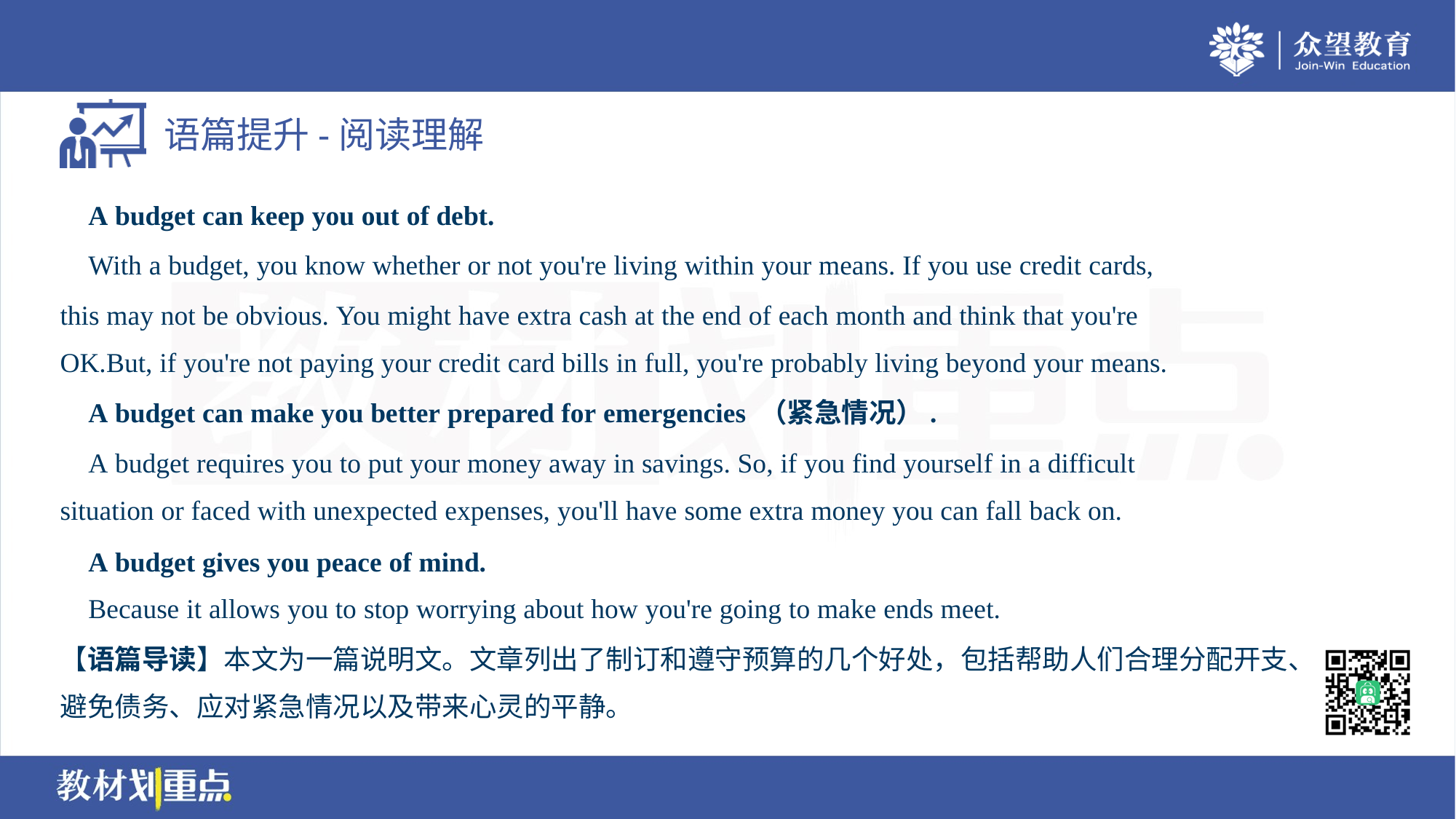

A budget can keep you out of debt.
    With a budget, you know whether or not you're living within your means. If you use credit cards,
this may not be obvious. You might have extra cash at the end of each month and think that you're
OK.But, if you're not paying your credit card bills in full, you're probably living beyond your means.
    A budget can make you better prepared for emergencies （紧急情况）.
    A budget requires you to put your money away in savings. So, if you find yourself in a difficult
situation or faced with unexpected expenses, you'll have some extra money you can fall back on.
    A budget gives you peace of mind.
    Because it allows you to stop worrying about how you're going to make ends meet.
【语篇导读】本文为一篇说明文。文章列出了制订和遵守预算的几个好处，包括帮助人们合理分配开支、
避免债务、应对紧急情况以及带来心灵的平静。